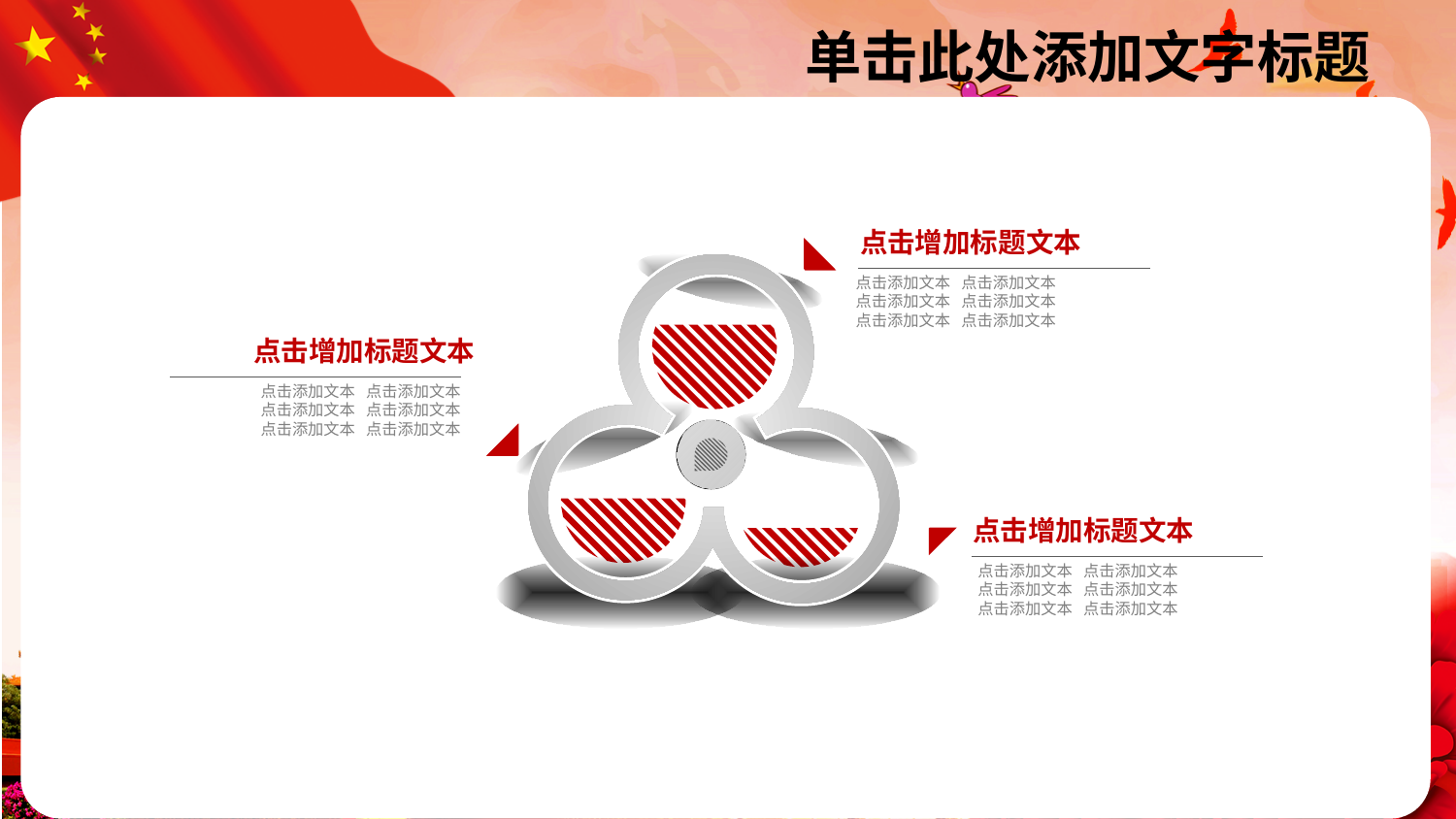

点击增加标题文本
点击添加文本   点击添加文本
点击添加文本   点击添加文本
点击添加文本   点击添加文本

点击增加标题文本
点击添加文本   点击添加文本
点击添加文本   点击添加文本
点击添加文本   点击添加文本

点击增加标题文本
点击添加文本   点击添加文本
点击添加文本   点击添加文本
点击添加文本   点击添加文本